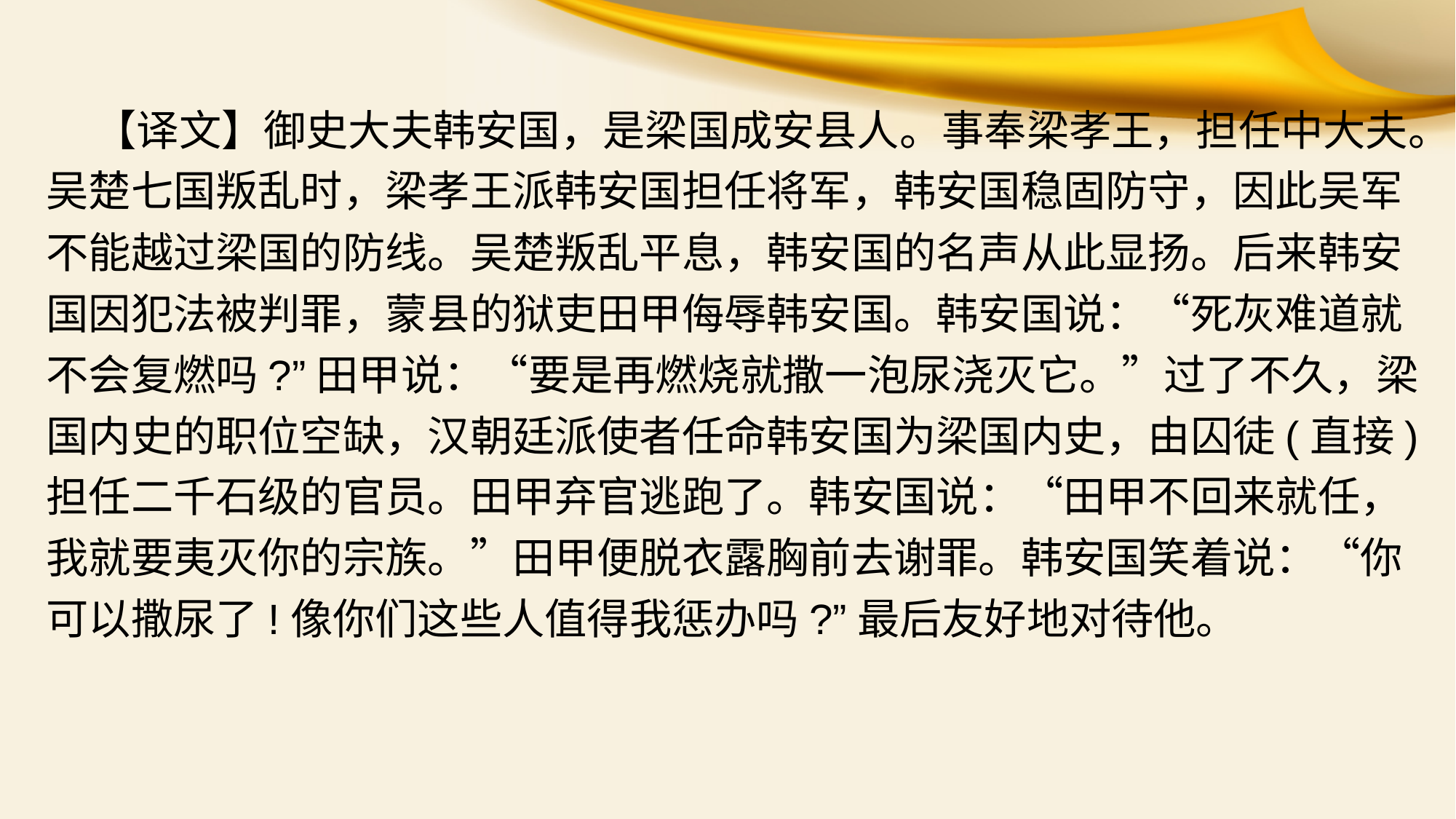

【译文】御史大夫韩安国，是梁国成安县人。事奉梁孝王，担任中大夫。吴楚七国叛乱时，梁孝王派韩安国担任将军，韩安国稳固防守，因此吴军不能越过梁国的防线。吴楚叛乱平息，韩安国的名声从此显扬。后来韩安国因犯法被判罪，蒙县的狱吏田甲侮辱韩安国。韩安国说：“死灰难道就不会复燃吗?”田甲说：“要是再燃烧就撒一泡尿浇灭它。”过了不久，梁国内史的职位空缺，汉朝廷派使者任命韩安国为梁国内史，由囚徒(直接)担任二千石级的官员。田甲弃官逃跑了。韩安国说：“田甲不回来就任，我就要夷灭你的宗族。”田甲便脱衣露胸前去谢罪。韩安国笑着说：“你可以撒尿了!像你们这些人值得我惩办吗?”最后友好地对待他。